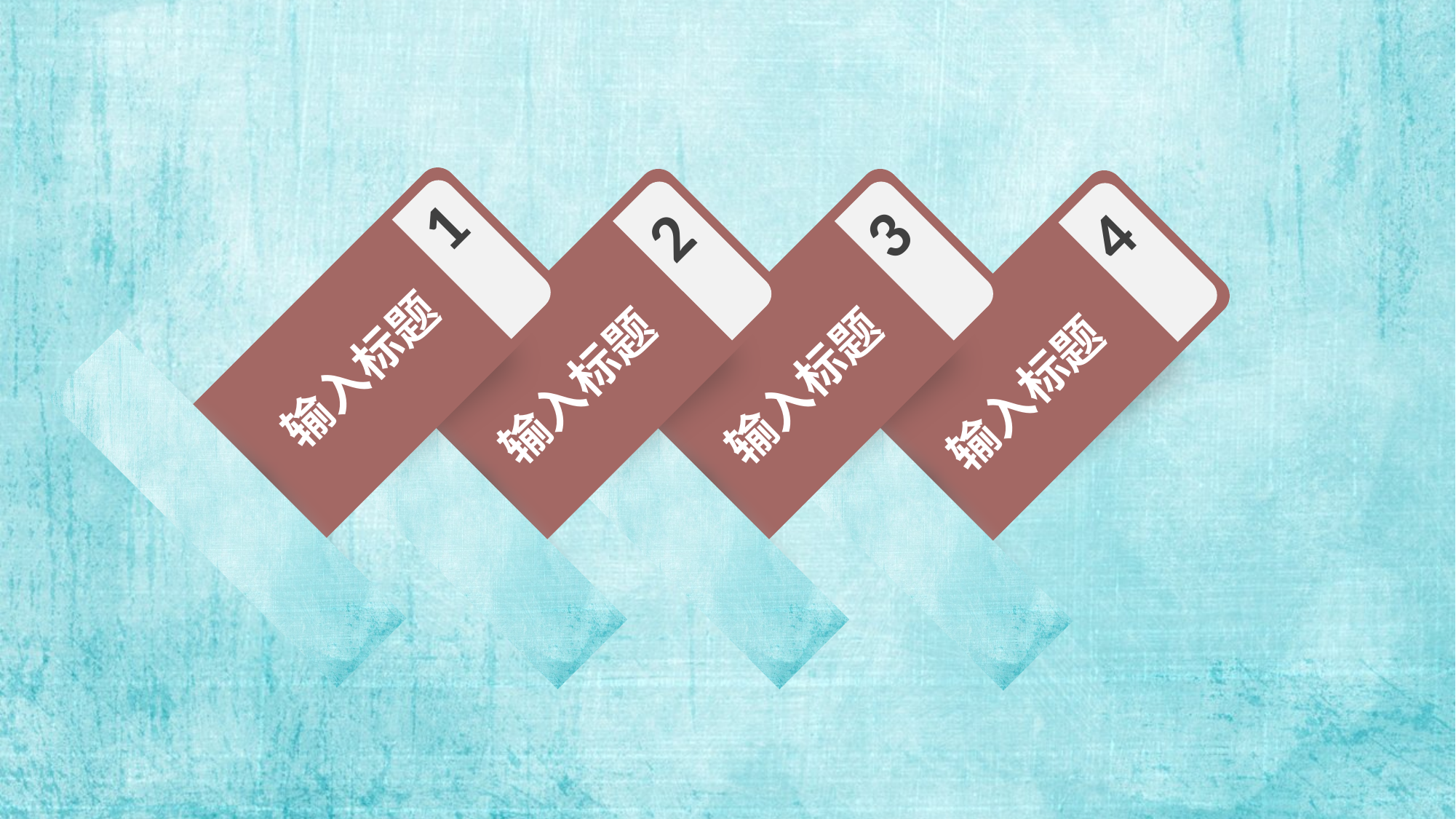

1
3
2
4

输入标题
输入标题
输入标题
输入标题